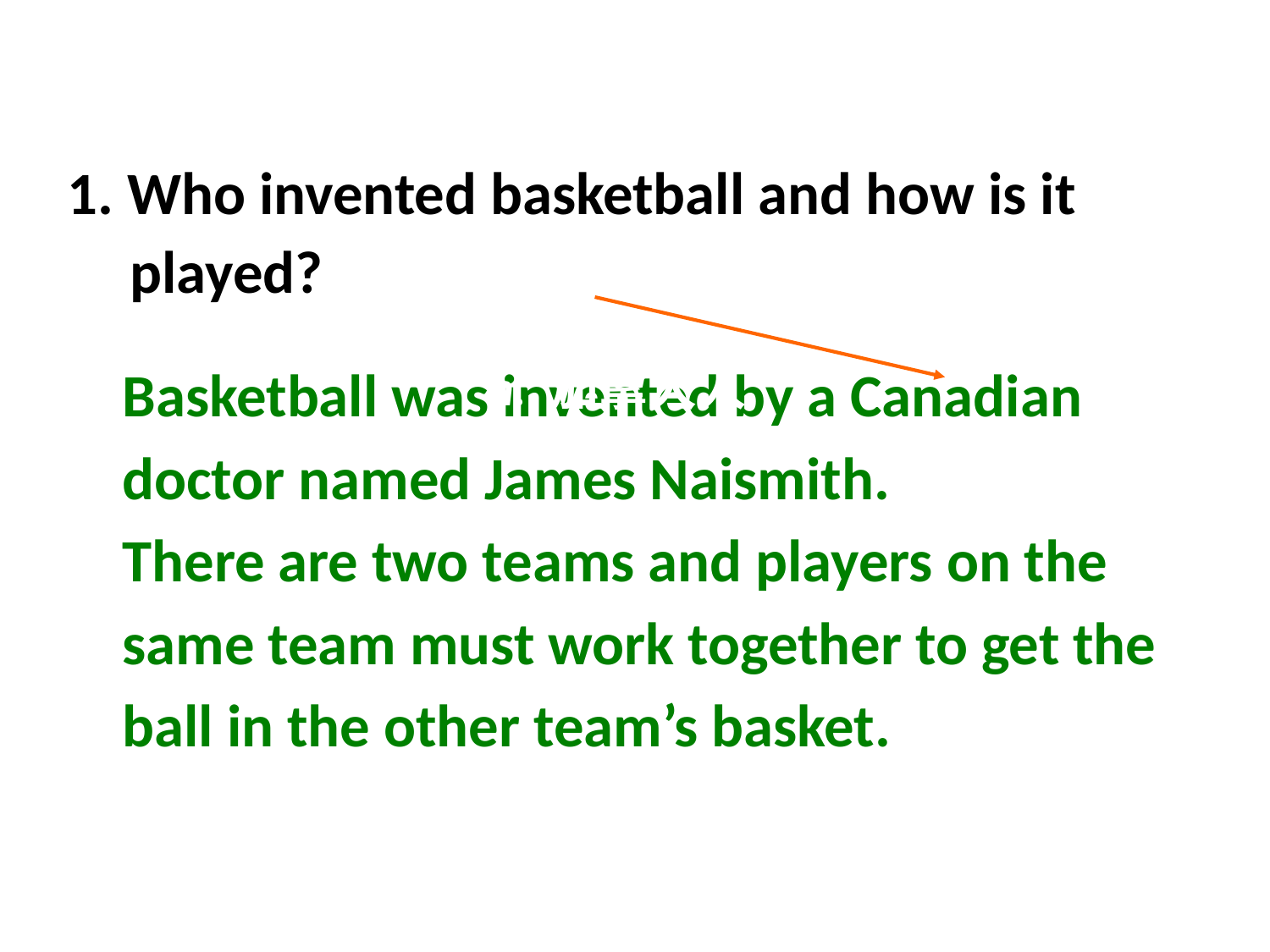

1. Who invented basketball and how is it played?
adj. 加拿大(人)的
n. 加拿大人

Basketball was invented by a Canadian doctor named James Naismith.
There are two teams and players on the same team must work together to get the ball in the other team’s basket.